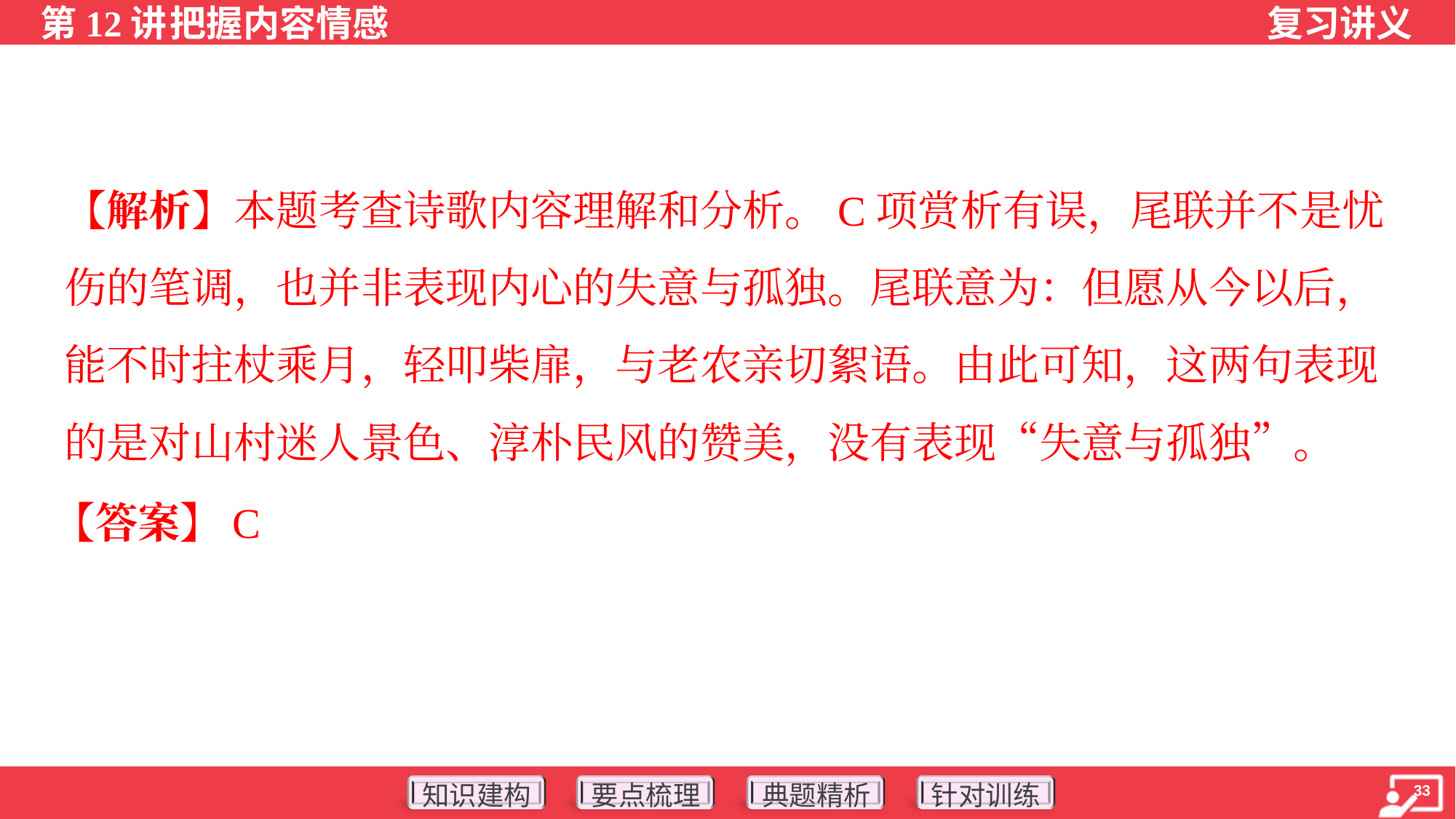

【解析】本题考查诗歌内容理解和分析。C项赏析有误，尾联并不是忧
伤的笔调，也并非表现内心的失意与孤独。尾联意为：但愿从今以后，
能不时拄杖乘月，轻叩柴扉，与老农亲切絮语。由此可知，这两句表现
的是对山村迷人景色、淳朴民风的赞美，没有表现“失意与孤独”。
【答案】C